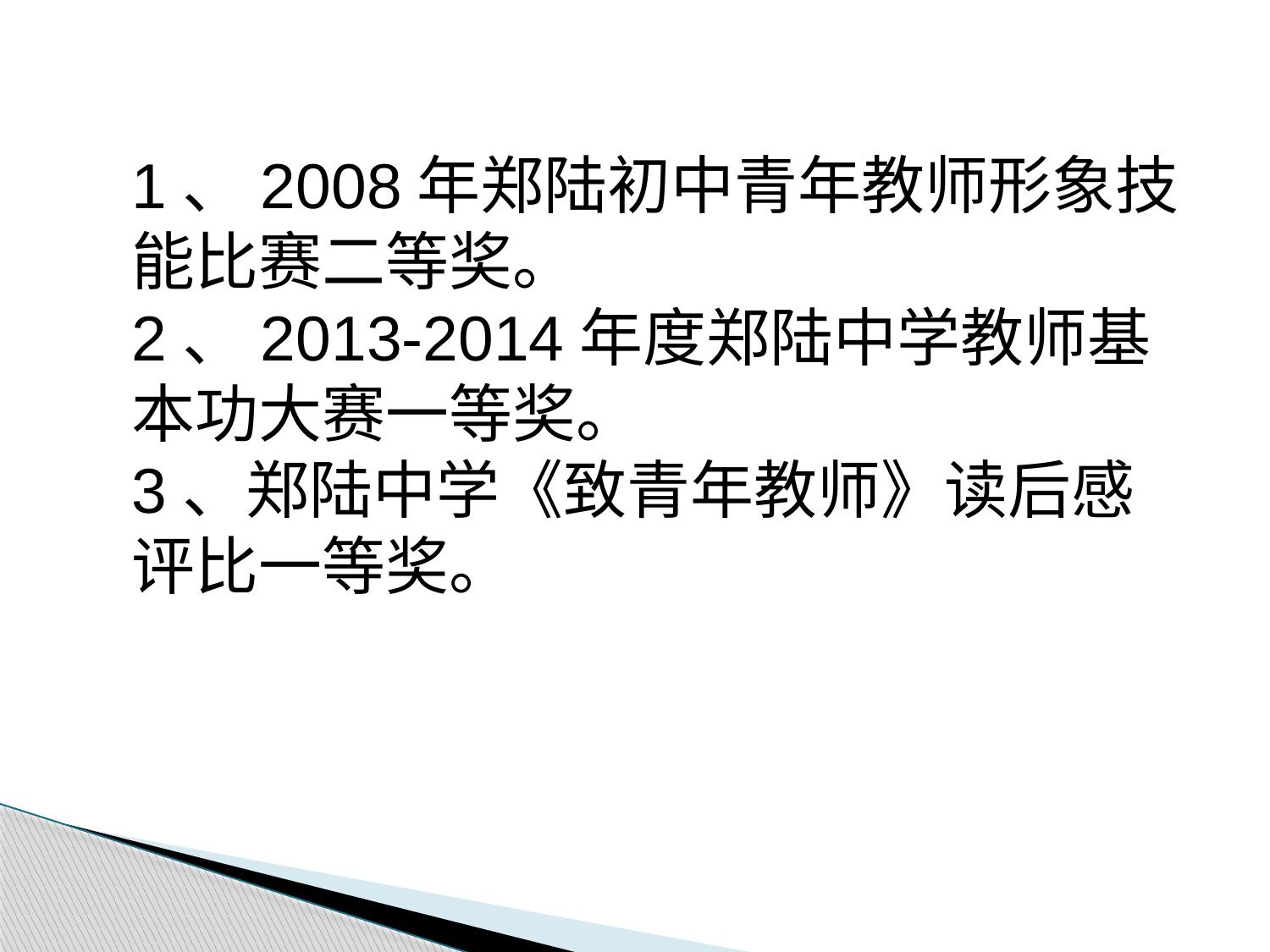

1、2008年郑陆初中青年教师形象技能比赛二等奖。
2、2013-2014年度郑陆中学教师基本功大赛一等奖。
3、郑陆中学《致青年教师》读后感评比一等奖。